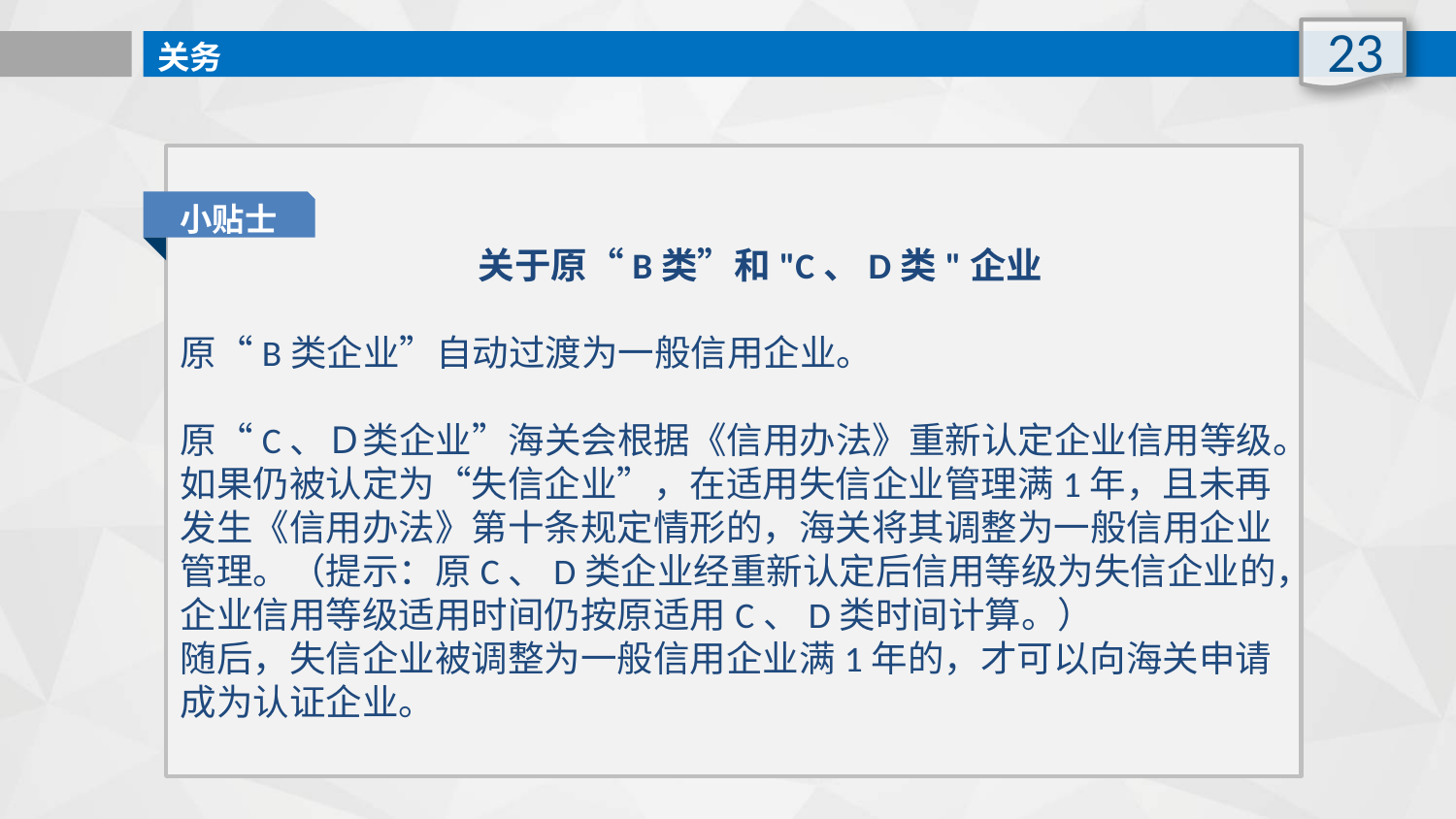

23

关务

                                   关于原“B类”和"C、D类"企业

原“B类企业”自动过渡为一般信用企业。

原“C、Ｄ类企业”海关会根据《信用办法》重新认定企业信用等级。
如果仍被认定为“失信企业”，在适用失信企业管理满1年，且未再发生《信用办法》第十条规定情形的，海关将其调整为一般信用企业管理。（提示：原C、D类企业经重新认定后信用等级为失信企业的，企业信用等级适用时间仍按原适用C、D类时间计算。）
随后，失信企业被调整为一般信用企业满1年的，才可以向海关申请成为认证企业。

小贴士

Deutsch Passion